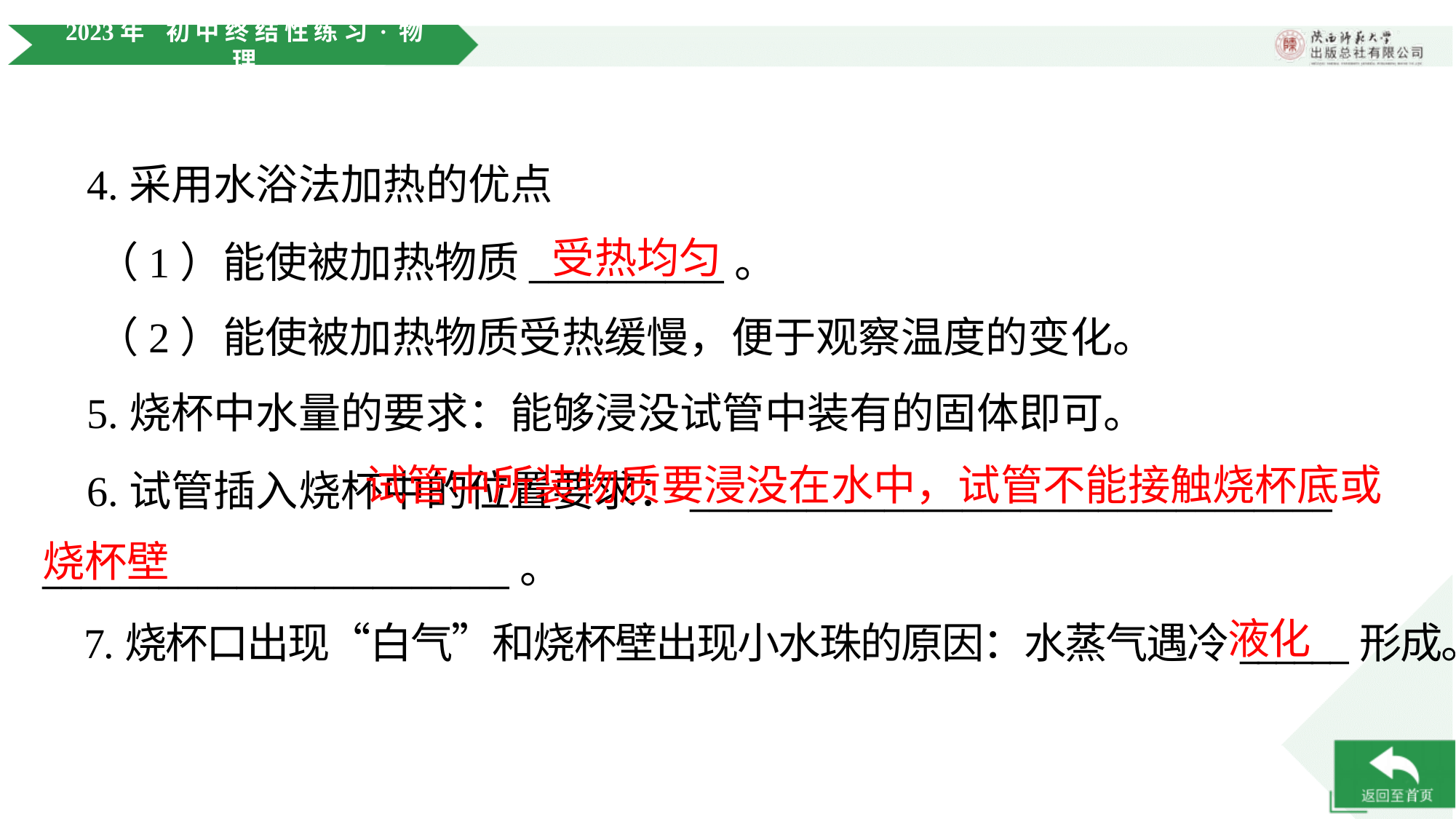

4.采用水浴法加热的优点
受热均匀
    （1）能使被加热物质__________。
    （2）能使被加热物质受热缓慢，便于观察温度的变化。
    5.烧杯中水量的要求：能够浸没试管中装有的固体即可。
                                 试管中所装物质要浸没在水中，试管不能接触烧杯底或烧杯壁
    6.试管插入烧杯中的位置要求：_________________________________
________________________。
液化
    7.烧杯口出现“白气”和烧杯壁出现小水珠的原因：水蒸气遇冷______形成。